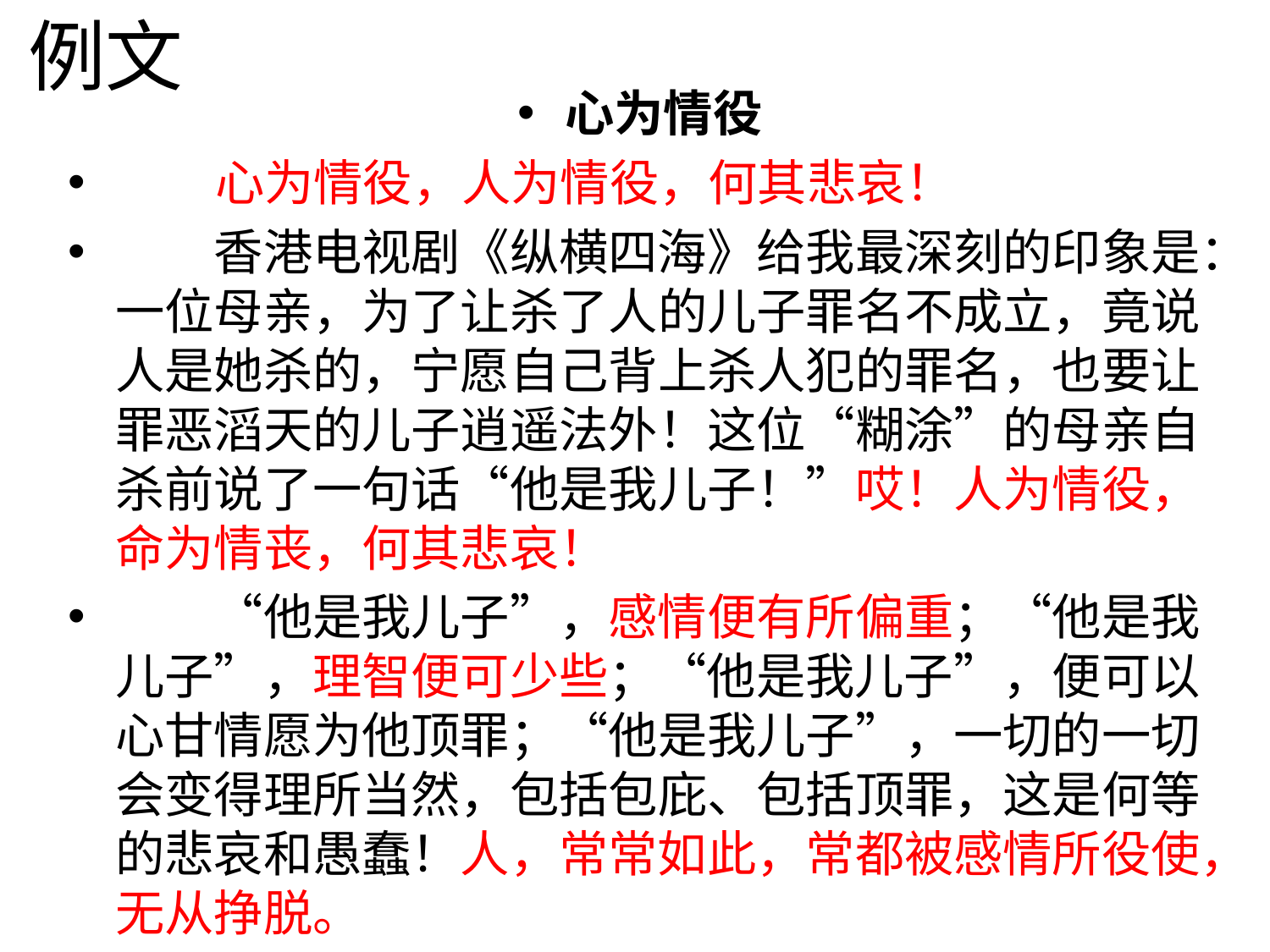

# 例文
心为情役
        心为情役，人为情役，何其悲哀！
　　香港电视剧《纵横四海》给我最深刻的印象是：一位母亲，为了让杀了人的儿子罪名不成立，竟说人是她杀的，宁愿自己背上杀人犯的罪名，也要让罪恶滔天的儿子逍遥法外！这位“糊涂”的母亲自杀前说了一句话“他是我儿子！”哎！人为情役，命为情丧，何其悲哀！
　　“他是我儿子”，感情便有所偏重；“他是我儿子”，理智便可少些；“他是我儿子”，便可以心甘情愿为他顶罪；“他是我儿子”，一切的一切会变得理所当然，包括包庇、包括顶罪，这是何等的悲哀和愚蠢！人，常常如此，常都被感情所役使，无从挣脱。